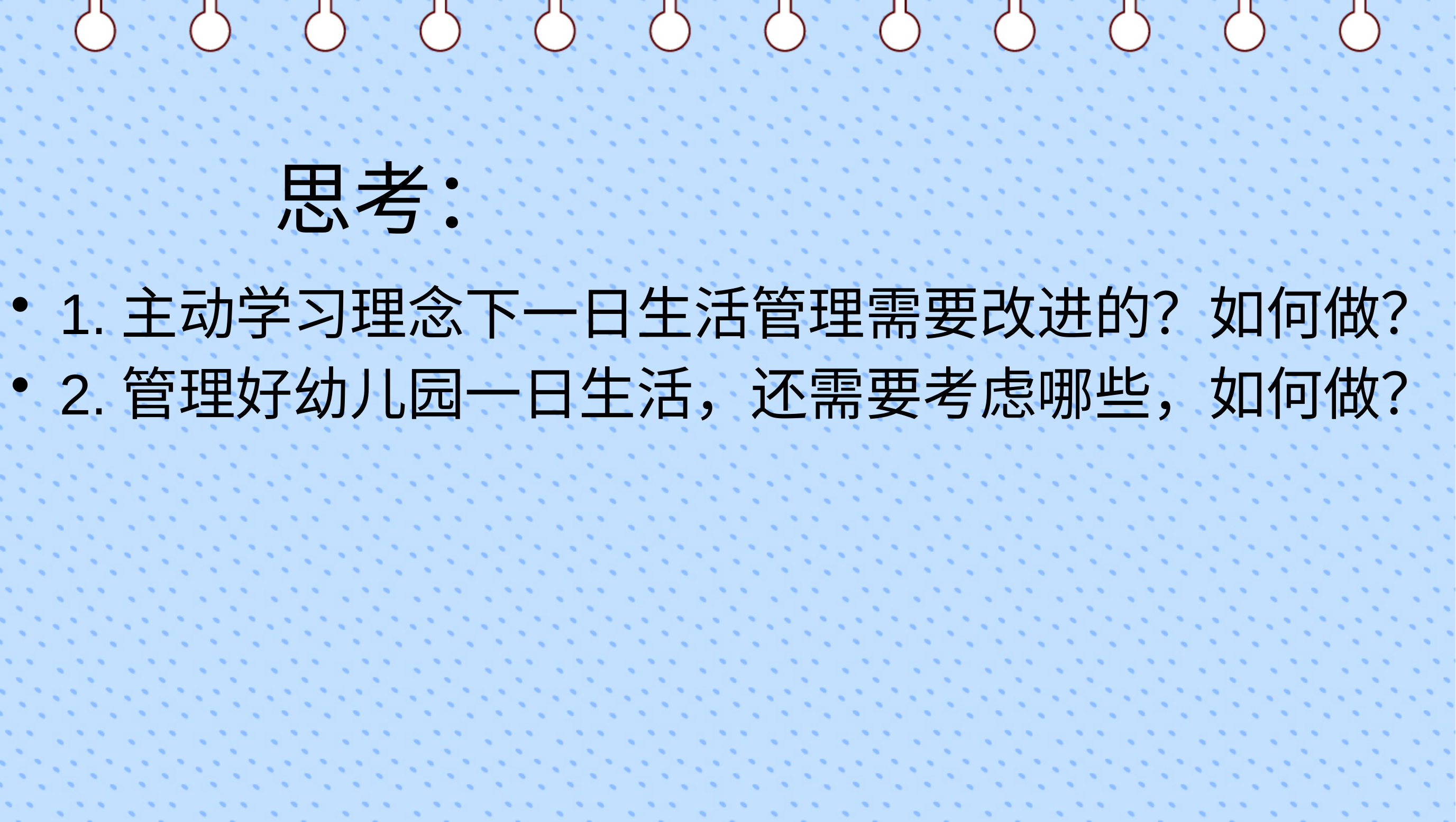

# 思考：
1.主动学习理念下一日生活管理需要改进的？如何做？
2.管理好幼儿园一日生活，还需要考虑哪些，如何做？